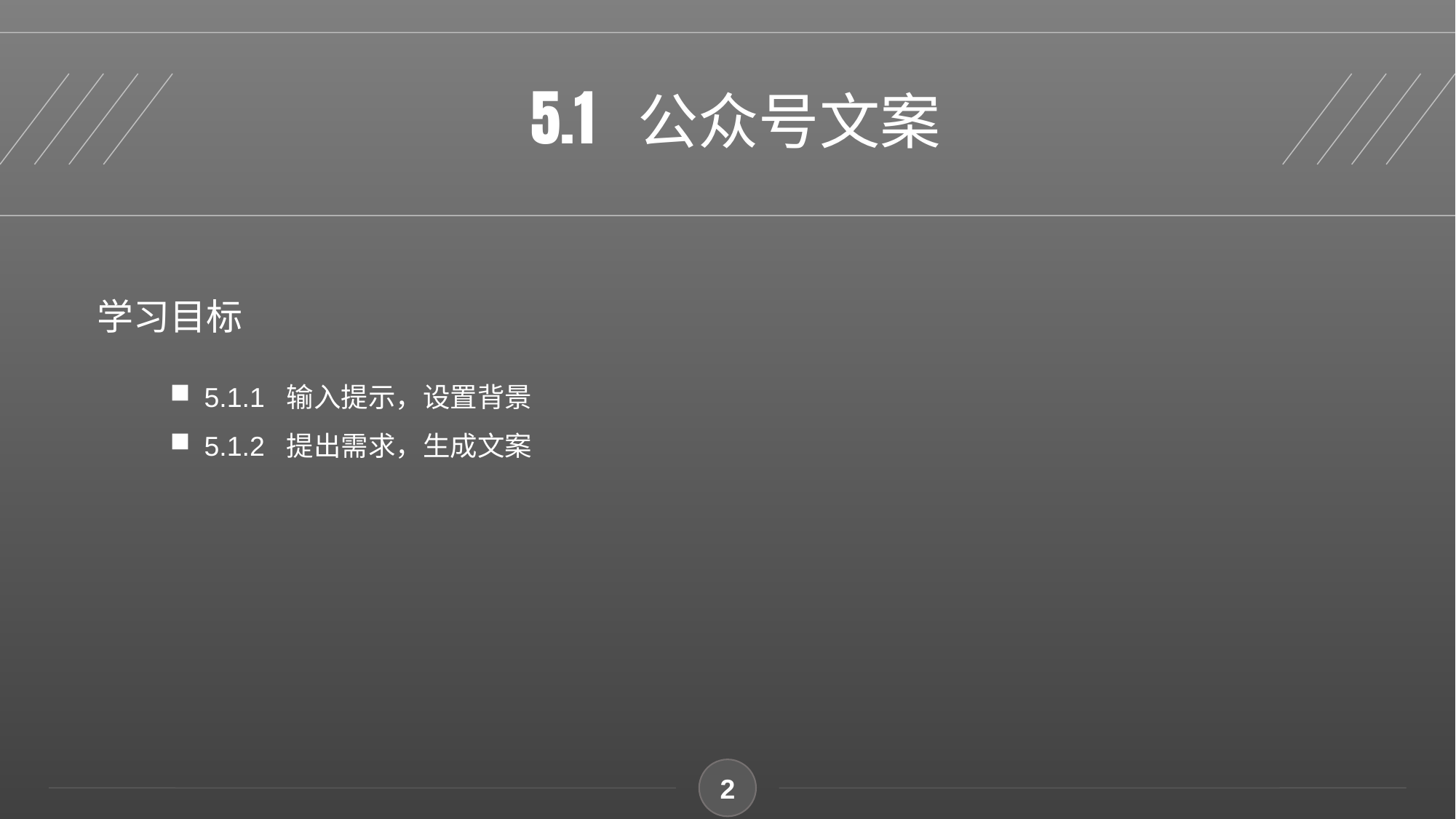

5.1  公众号文案

学习目标
5.1.1  输入提示，设置背景
5.1.2  提出需求，生成文案